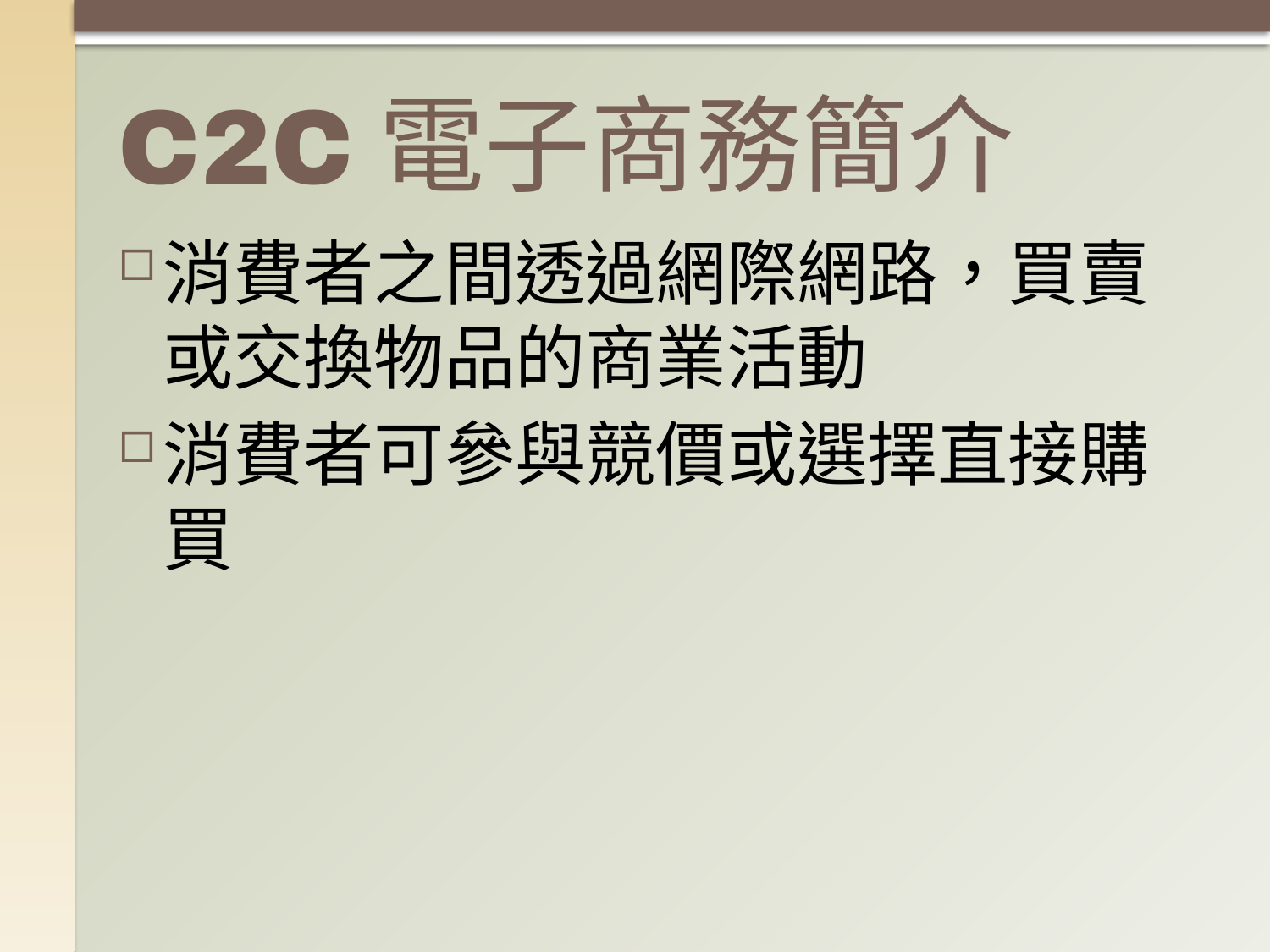

# C2C電子商務簡介
消費者之間透過網際網路，買賣或交換物品的商業活動
消費者可參與競價或選擇直接購買